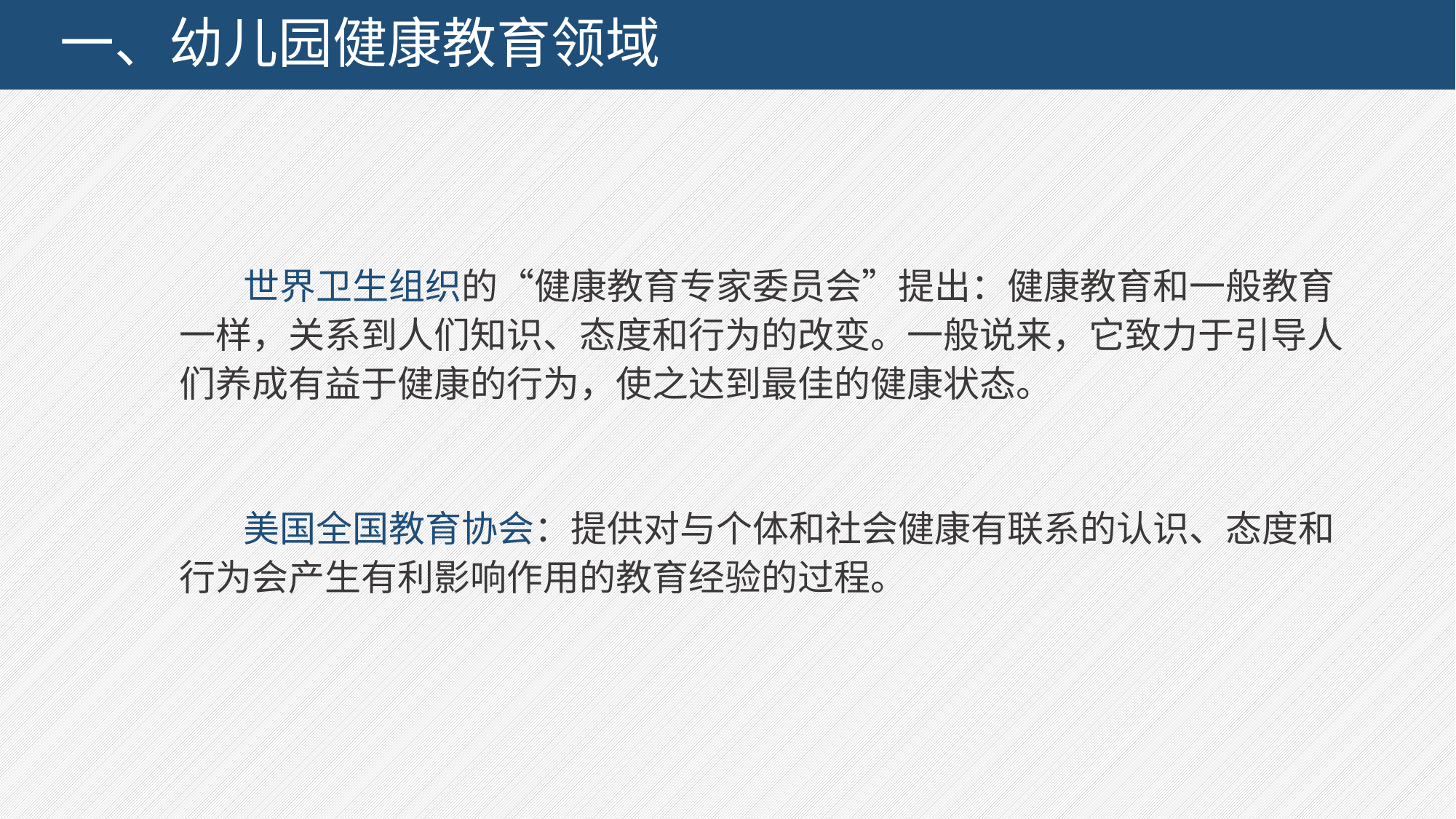

# 一、幼儿园健康教育领域

世界卫生组织的“健康教育专家委员会”提出：健康教育和一般教育一样，关系到人们知识、态度和行为的改变。一般说来，它致力于引导人们养成有益于健康的行为，使之达到最佳的健康状态。

美国全国教育协会：提供对与个体和社会健康有联系的认识、态度和行为会产生有利影响作用的教育经验的过程。